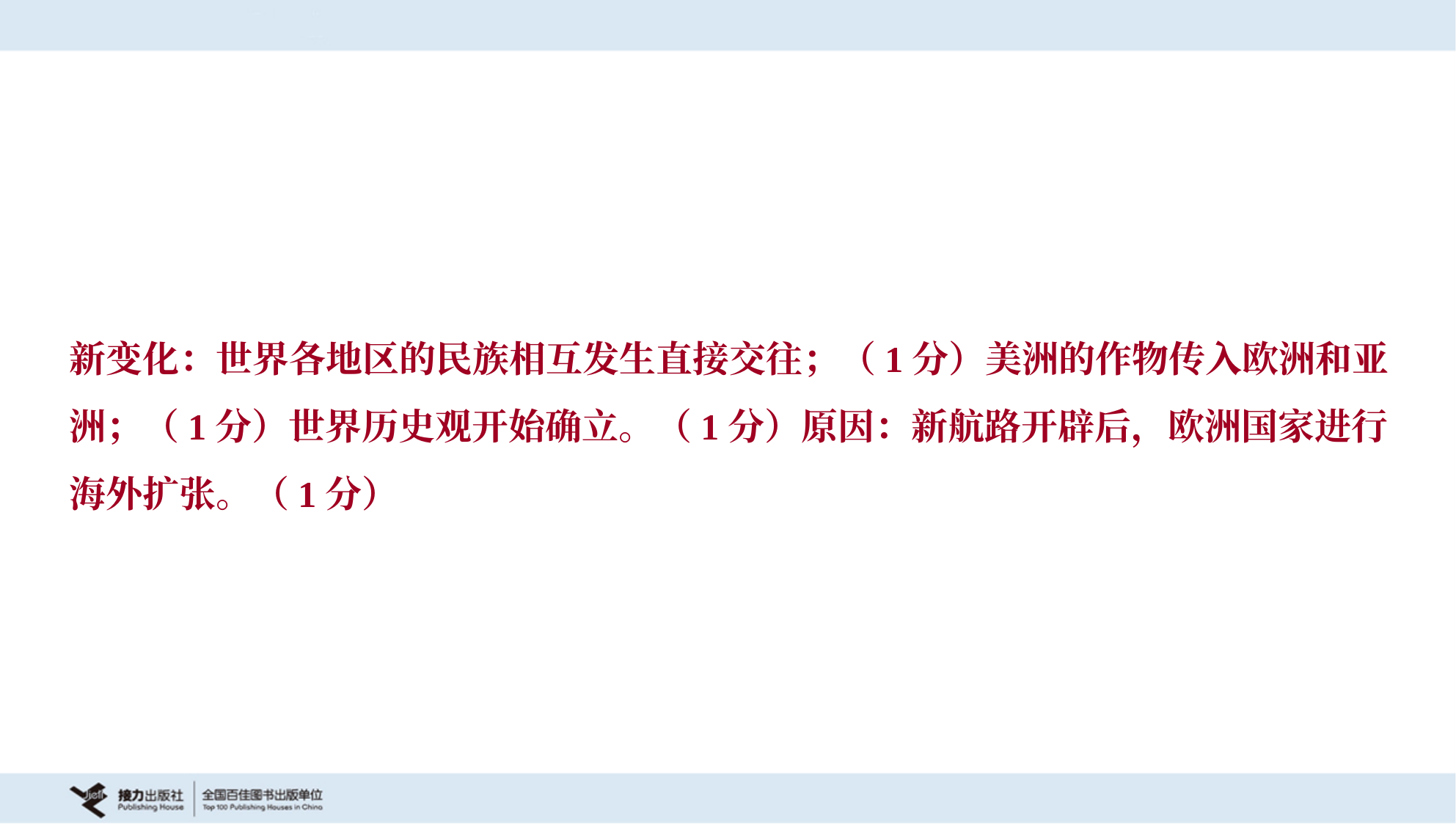

新变化：世界各地区的民族相互发生直接交往；（1分）美洲的作物传入欧洲和亚
洲；（1分）世界历史观开始确立。（1分）原因：新航路开辟后，欧洲国家进行
海外扩张。（1分）